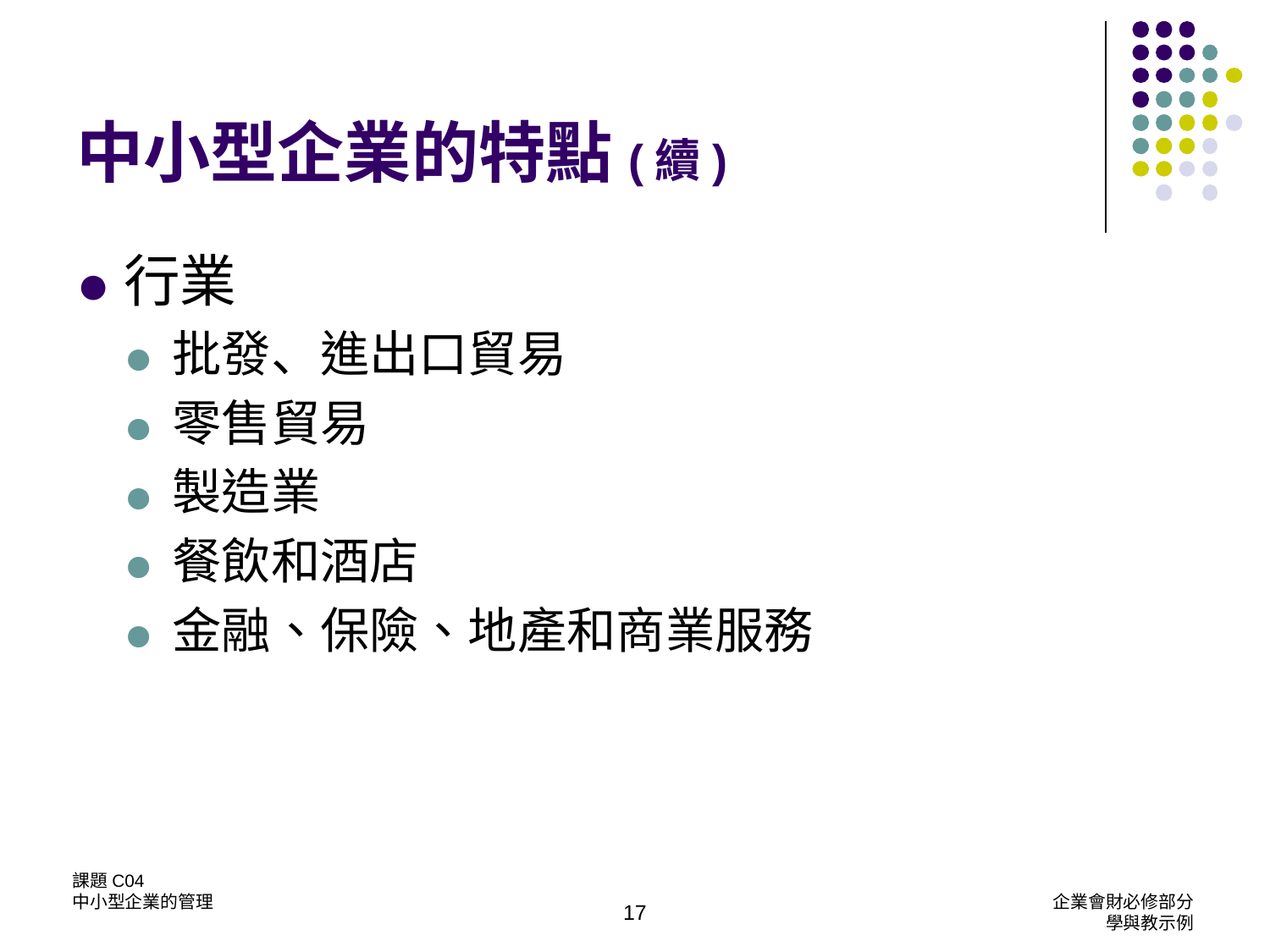

# 中小型企業的特點(續)
行業
批發、進出口貿易
零售貿易
製造業
餐飲和酒店
金融、保險、地產和商業服務
課題C04
中小型企業的管理

企業會財必修部分
學與教示例

17